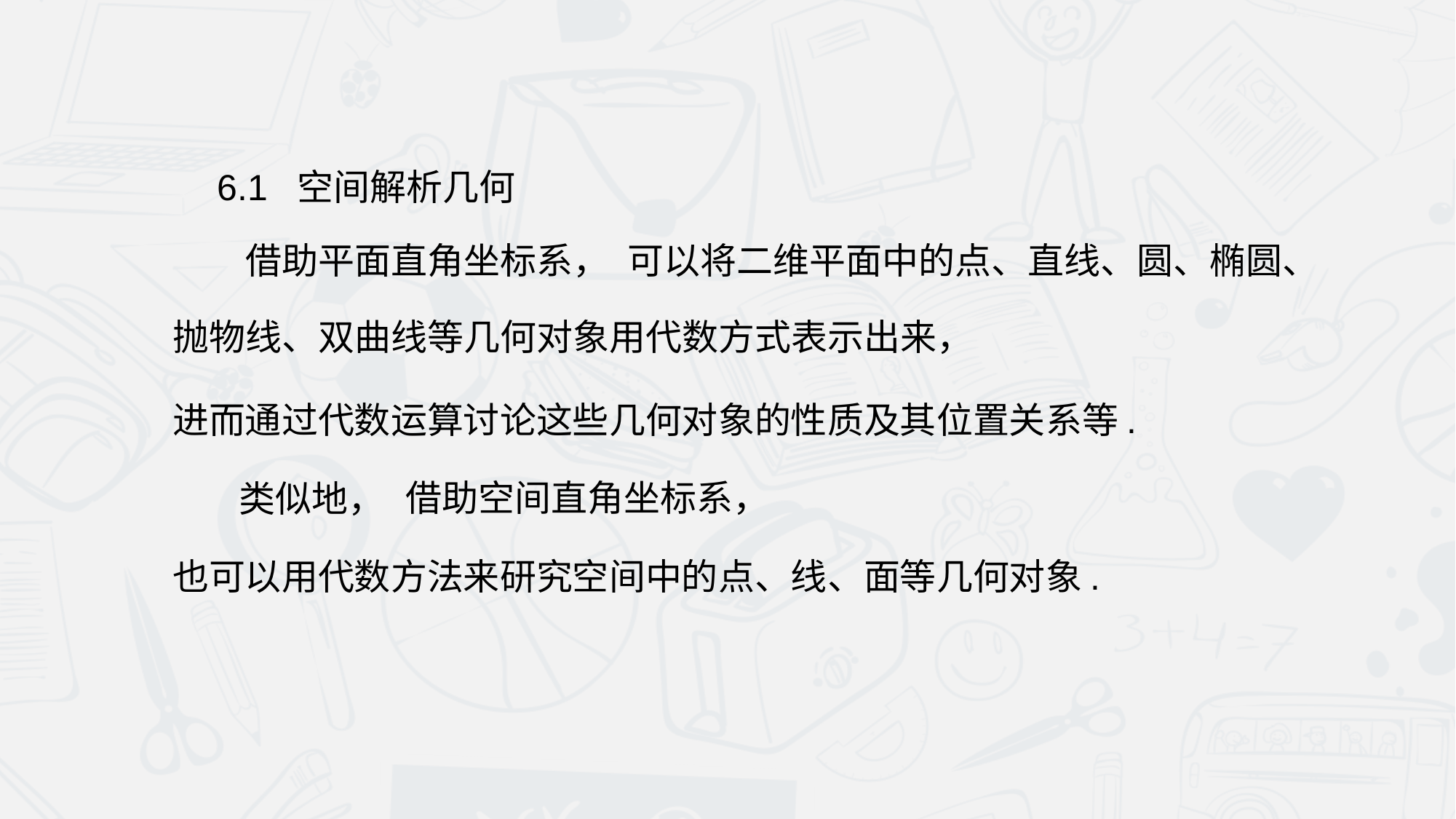

6.1  空间解析几何
可以将二维平面中的点、直线、圆、椭圆、
 借助平面直角坐标系，
抛物线、双曲线等几何对象用代数方式表示出来，
进而通过代数运算讨论这些几何对象的性质及其位置关系等.
借助空间直角坐标系，
类似地，
也可以用代数方法来研究空间中的点、线、面等几何对象.